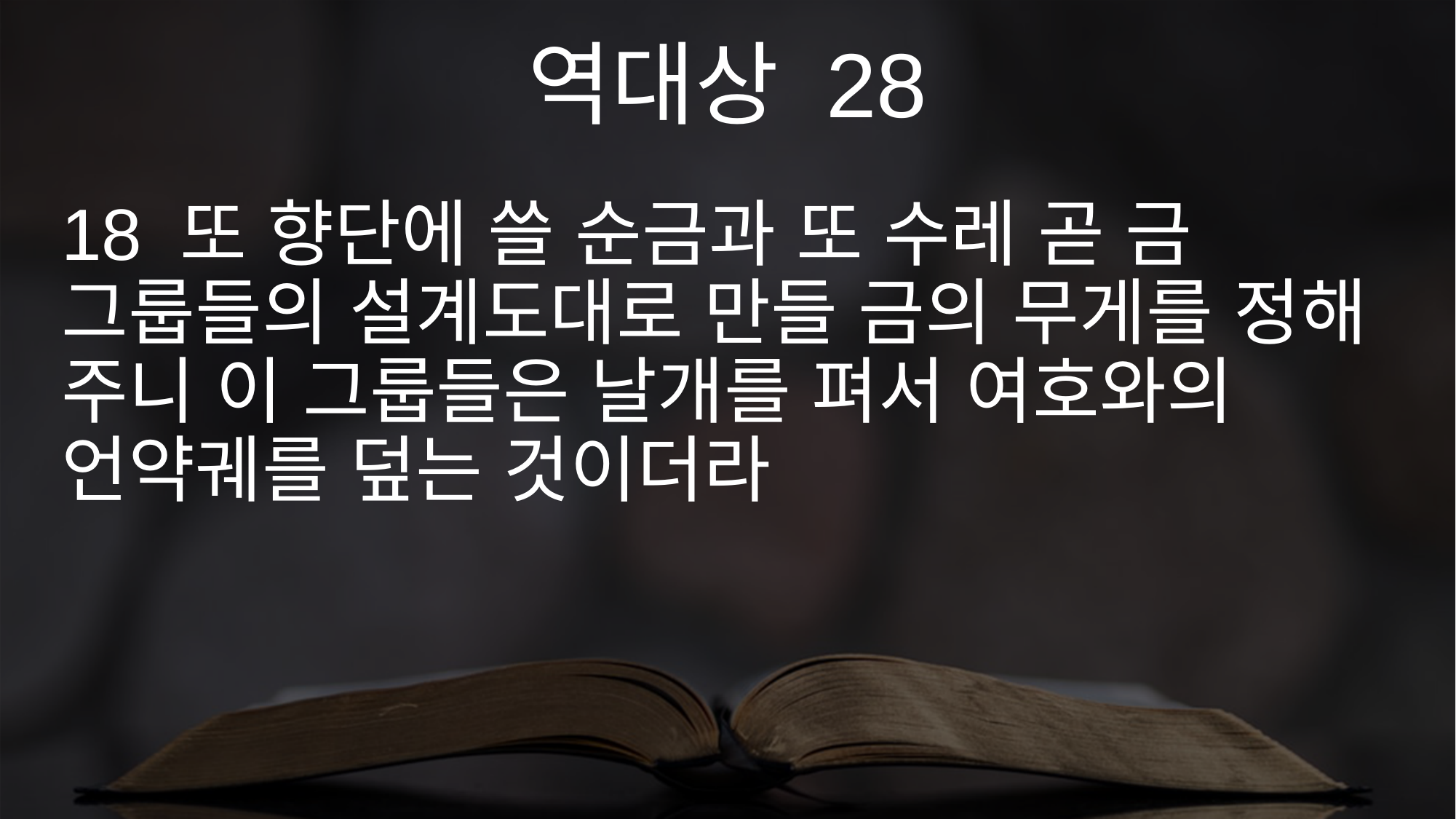

역대상 28
18 또 향단에 쓸 순금과 또 수레 곧 금 그룹들의 설계도대로 만들 금의 무게를 정해 주니 이 그룹들은 날개를 펴서 여호와의 언약궤를 덮는 것이더라